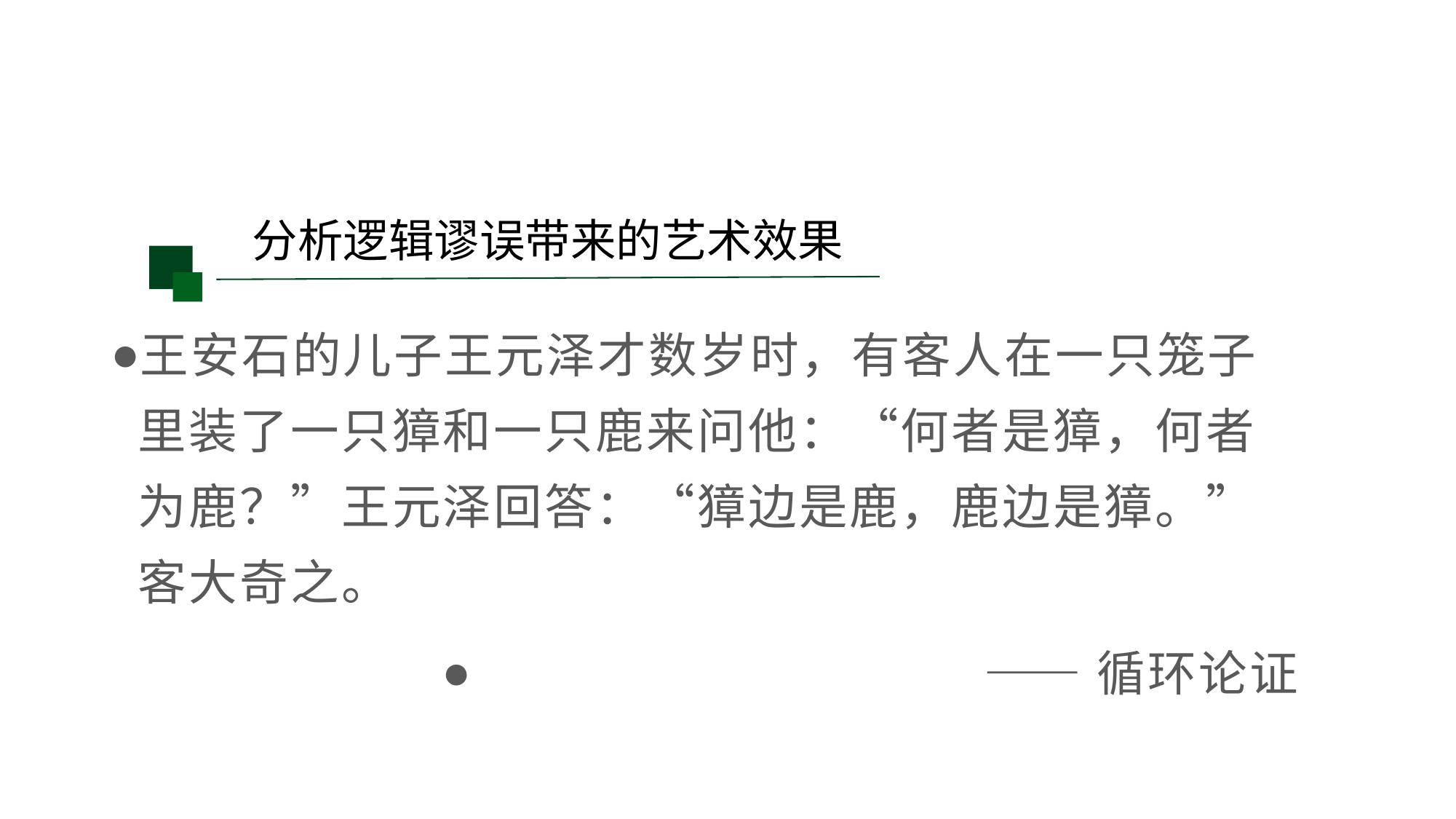

分析逻辑谬误带来的艺术效果

王安石的儿子王元泽才数岁时，有客人在一只笼子里装了一只獐和一只鹿来问他：“何者是獐，何者为鹿？”王元泽回答：“獐边是鹿，鹿边是獐。”客大奇之。
                                       ——循环论证